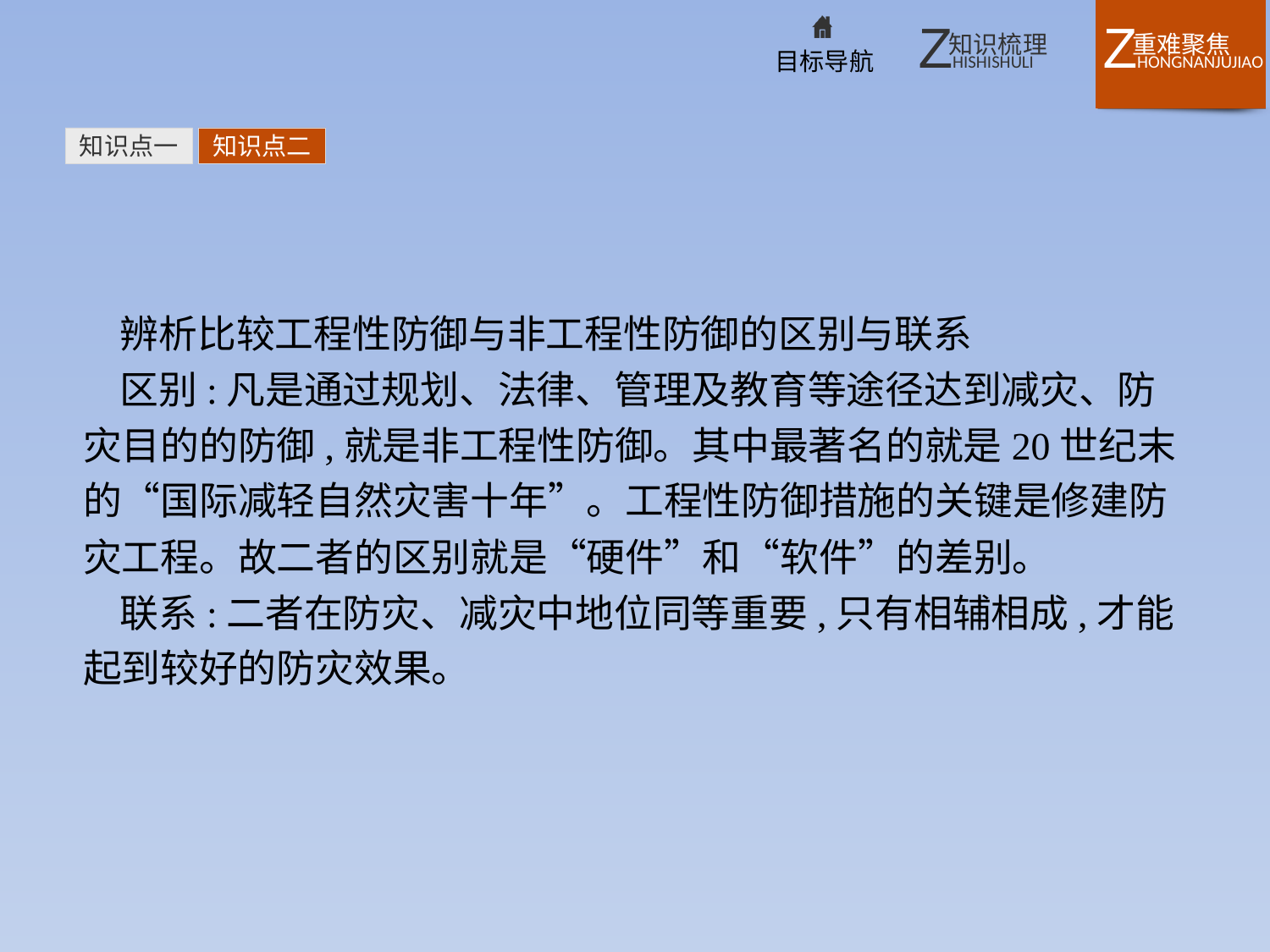

知识点一
知识点二
辨析比较工程性防御与非工程性防御的区别与联系
区别:凡是通过规划、法律、管理及教育等途径达到减灾、防灾目的的防御,就是非工程性防御。其中最著名的就是20世纪末的“国际减轻自然灾害十年”。工程性防御措施的关键是修建防灾工程。故二者的区别就是“硬件”和“软件”的差别。
联系:二者在防灾、减灾中地位同等重要,只有相辅相成,才能起到较好的防灾效果。